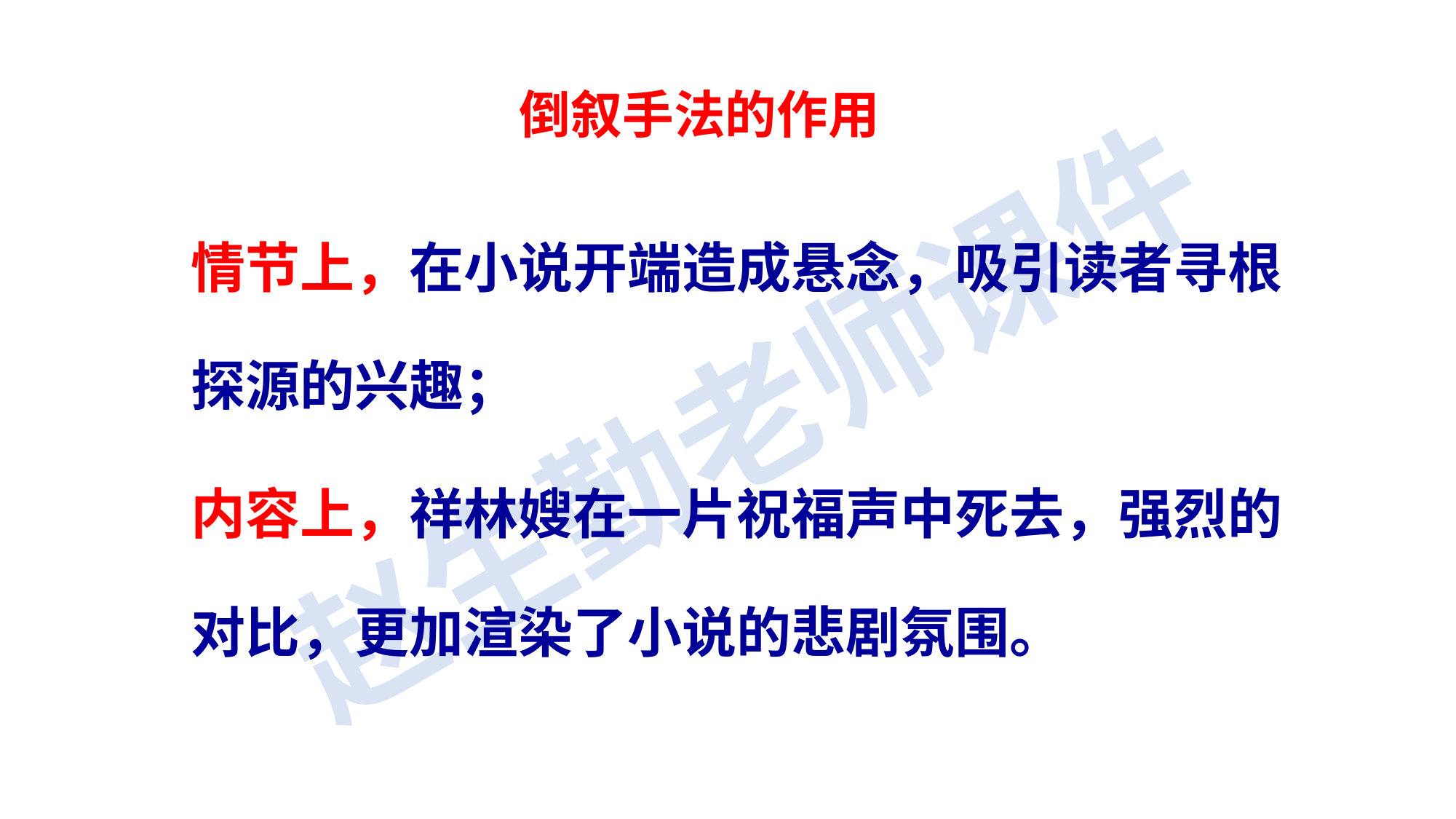

# 倒叙手法的作用
情节上，在小说开端造成悬念，吸引读者寻根探源的兴趣；
内容上，祥林嫂在一片祝福声中死去，强烈的对比，更加渲染了小说的悲剧氛围。